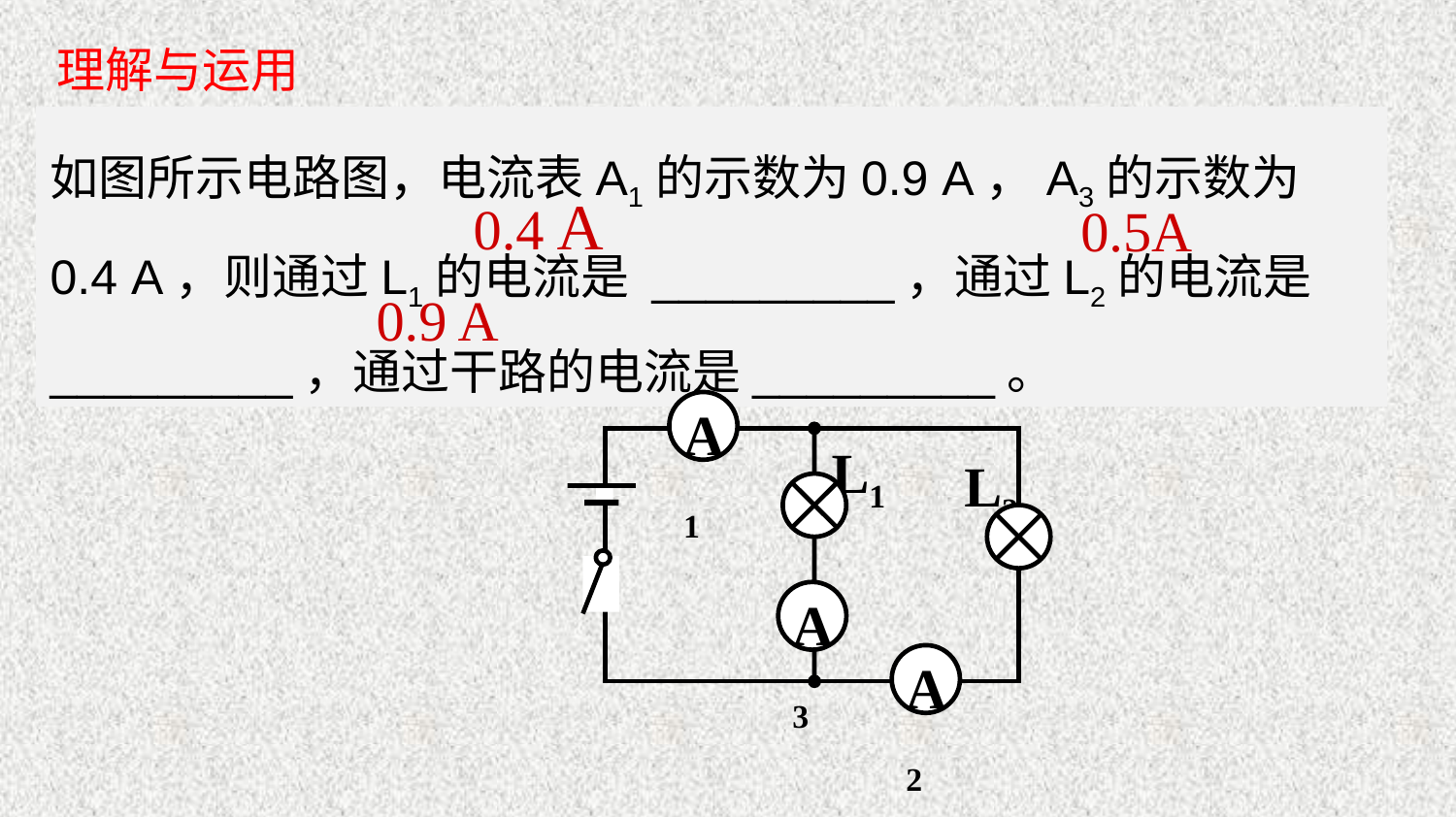

理解与运用
如图所示电路图，电流表A1的示数为0.9 A，A3的示数为0.4 A，则通过L1的电流是 _________，通过L2的电流是_________，通过干路的电流是_________。
0.4 A
0.5A
0.9 A

A1

L1
L2

A3

A2